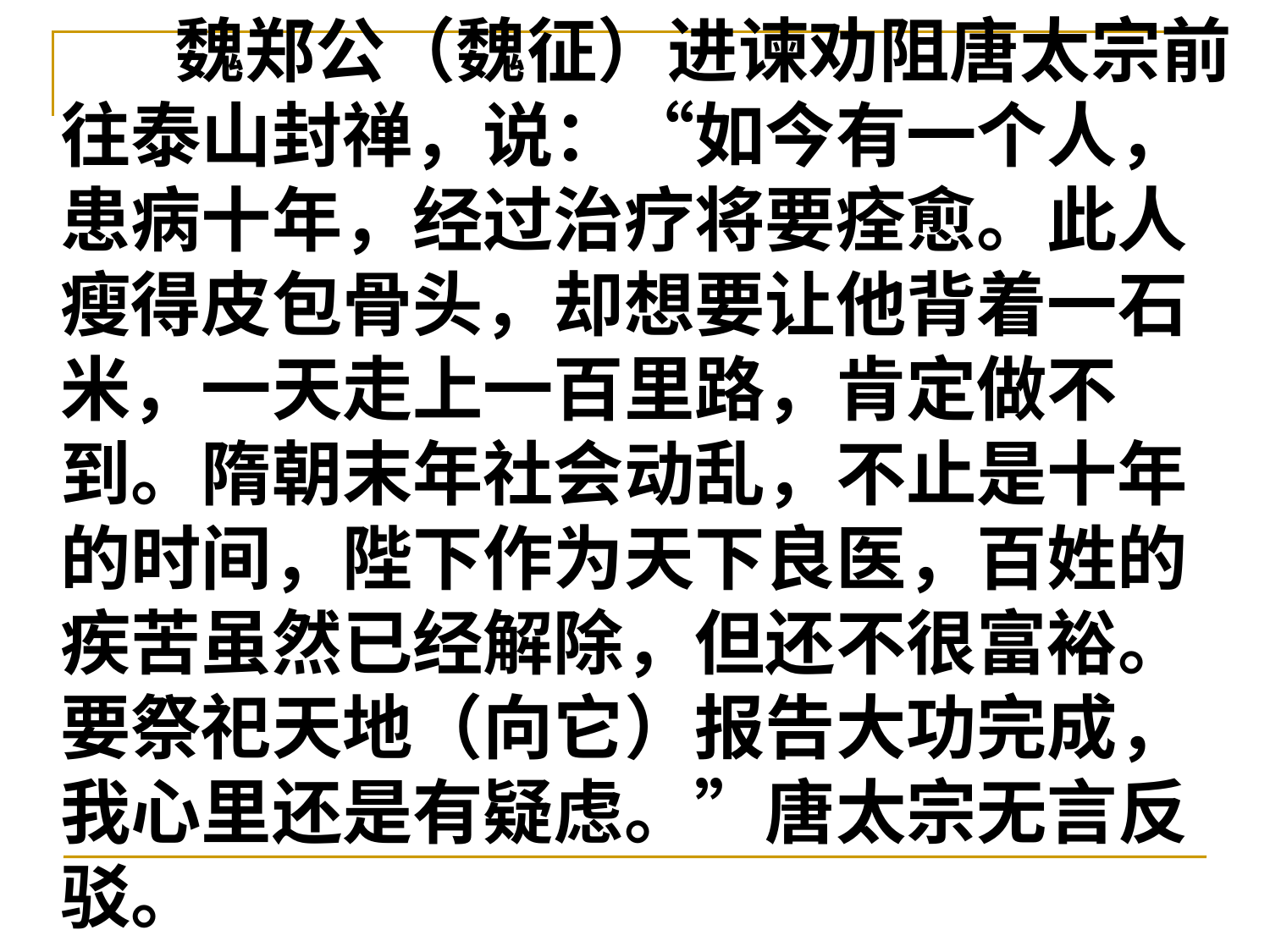

魏郑公（魏征）进谏劝阻唐太宗前往泰山封禅，说：“如今有一个人，患病十年，经过治疗将要痊愈。此人瘦得皮包骨头，却想要让他背着一石米，一天走上一百里路，肯定做不到。隋朝末年社会动乱，不止是十年的时间，陛下作为天下良医，百姓的疾苦虽然已经解除，但还不很富裕。要祭祀天地（向它）报告大功完成，我心里还是有疑虑。”唐太宗无言反驳。
#